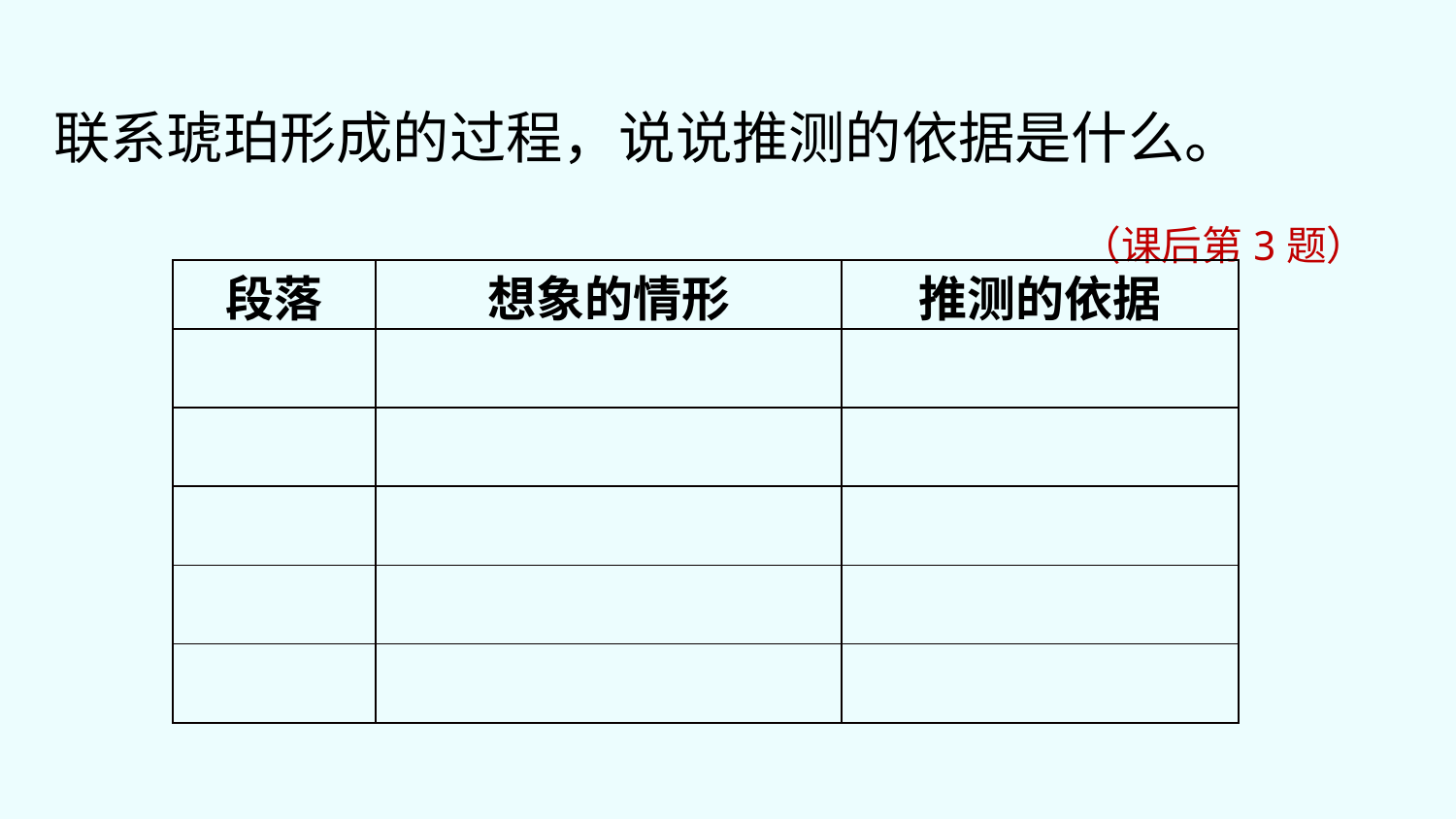

联系琥珀形成的过程，说说推测的依据是什么。                （课后第3题）
| 段落 | 想象的情形 | 推测的依据 |
| --- | --- | --- |
|  |  |  |
|  |  |  |
|  |  |  |
|  |  |  |
|  |  |  |